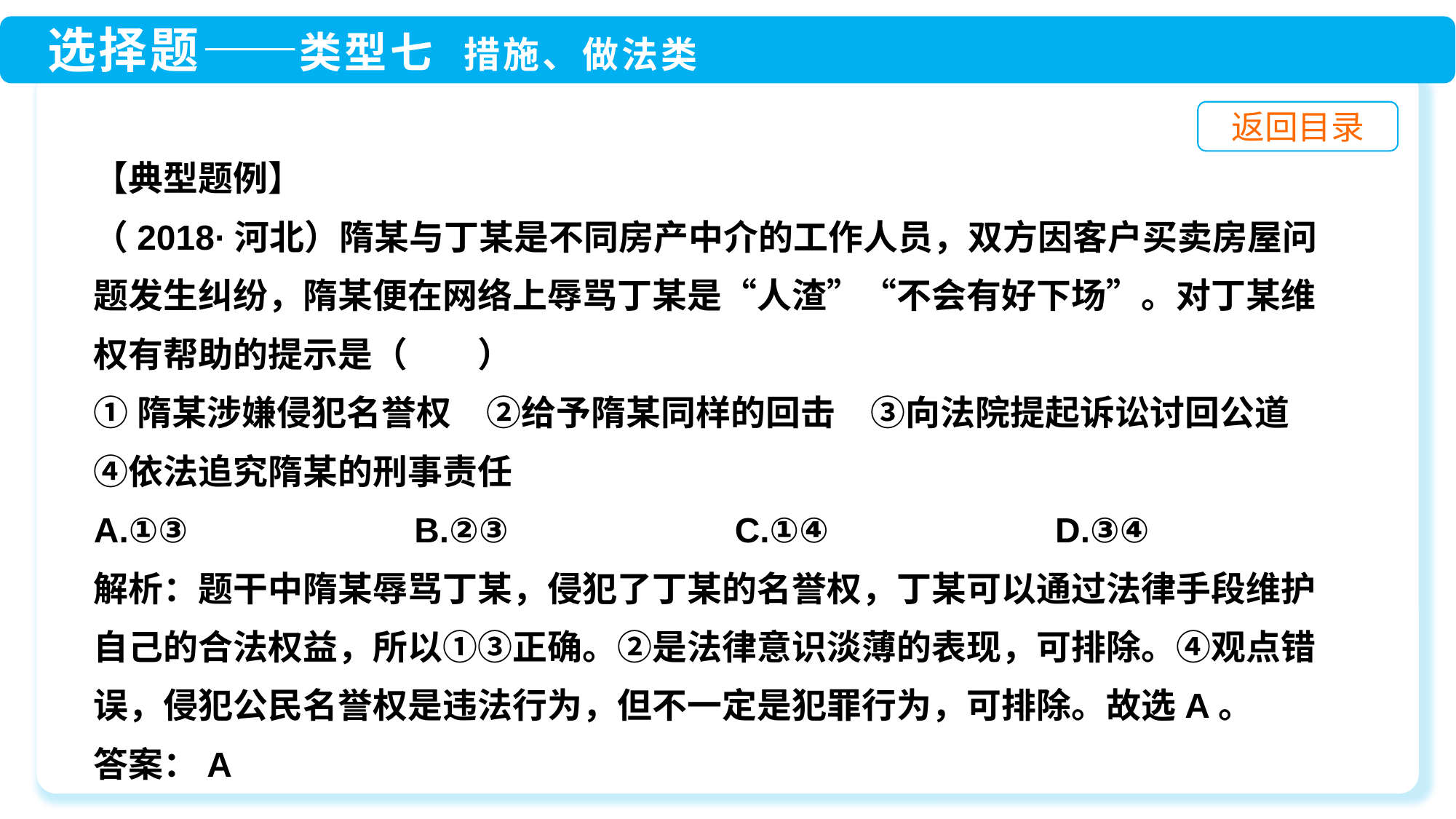

【典型题例】
（2018·河北）隋某与丁某是不同房产中介的工作人员，双方因客户买卖房屋问题发生纠纷，隋某便在网络上辱骂丁某是“人渣”“不会有好下场”。对丁某维权有帮助的提示是（　　）
①隋某涉嫌侵犯名誉权　②给予隋某同样的回击　③向法院提起诉讼讨回公道　④依法追究隋某的刑事责任
A.①③　　　　　　B.②③　　　　　　C.①④　　　　　　D.③④
解析：题干中隋某辱骂丁某，侵犯了丁某的名誉权，丁某可以通过法律手段维护自己的合法权益，所以①③正确。②是法律意识淡薄的表现，可排除。④观点错误，侵犯公民名誉权是违法行为，但不一定是犯罪行为，可排除。故选A。
答案：A